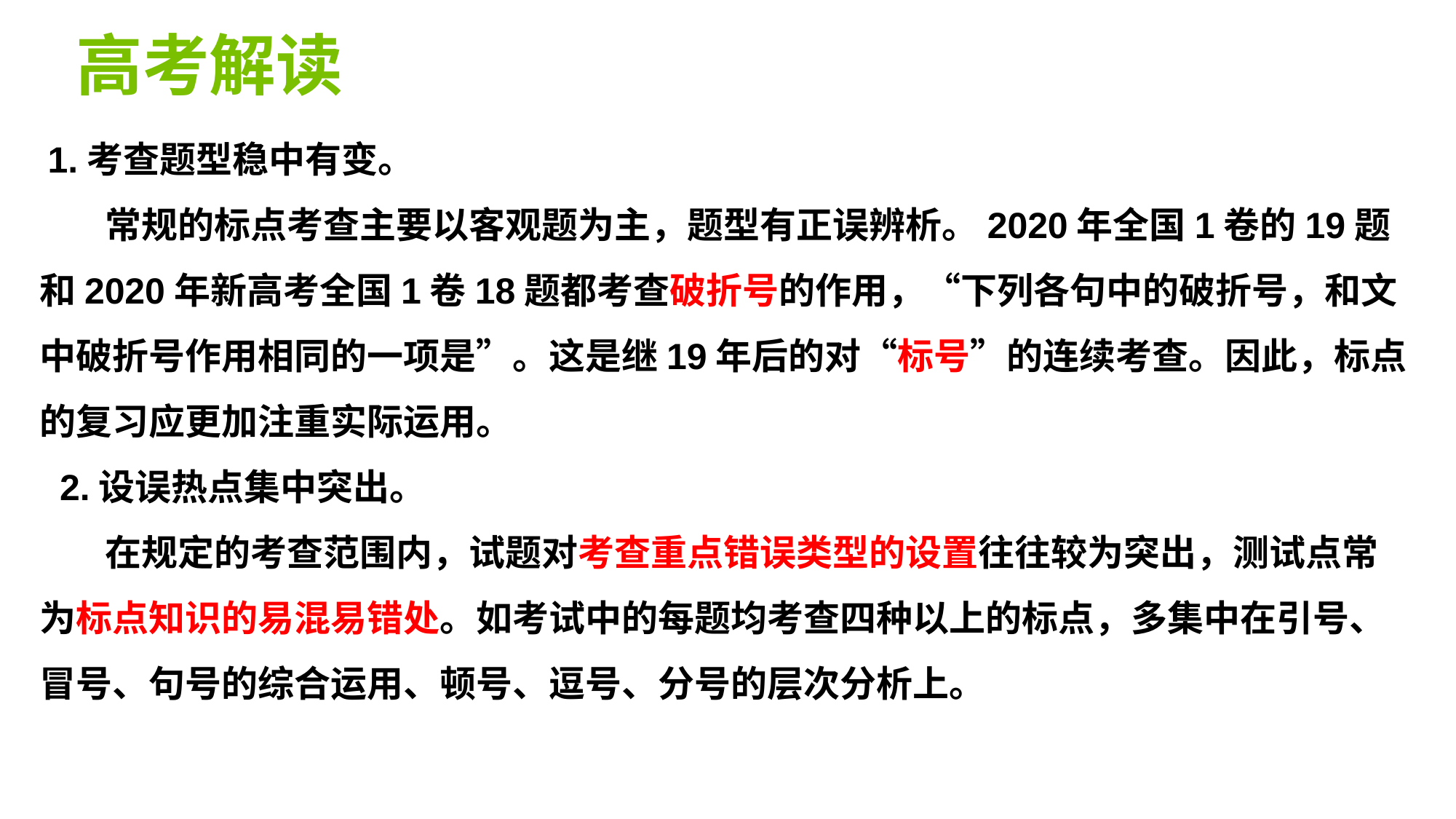

高考解读
 1.考查题型稳中有变。
       常规的标点考查主要以客观题为主，题型有正误辨析。2020年全国1卷的19题和2020年新高考全国1卷18题都考查破折号的作用，“下列各句中的破折号，和文中破折号作用相同的一项是”。这是继19年后的对“标号”的连续考查。因此，标点的复习应更加注重实际运用。
  2.设误热点集中突出。
       在规定的考查范围内，试题对考查重点错误类型的设置往往较为突出，测试点常为标点知识的易混易错处。如考试中的每题均考查四种以上的标点，多集中在引号、冒号、句号的综合运用、顿号、逗号、分号的层次分析上。